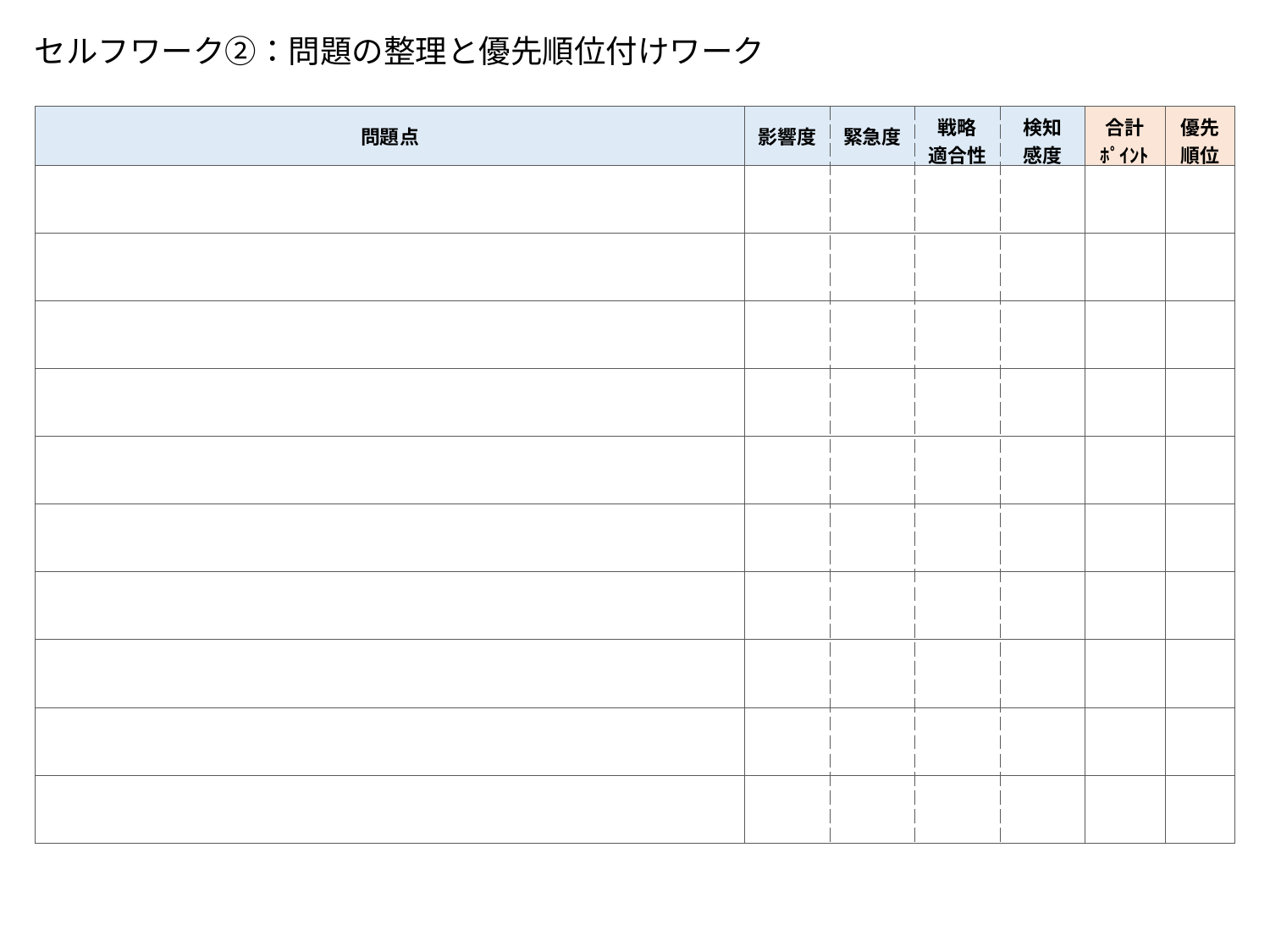

セルフワーク②：問題の整理と優先順位付けワーク
| 問題点 | 影響度 | 緊急度 | 戦略 適合性 | 検知 感度 | 合計 ﾎﾟｲﾝﾄ | 優先順位 |
| --- | --- | --- | --- | --- | --- | --- |
|  |  |  |  |  |  |  |
|  |  |  |  |  |  |  |
|  |  |  |  |  |  |  |
|  |  |  |  |  |  |  |
|  |  |  |  |  |  |  |
|  |  |  |  |  |  |  |
|  |  |  |  |  |  |  |
|  |  |  |  |  |  |  |
|  |  |  |  |  |  |  |
|  |  |  |  |  |  |  |